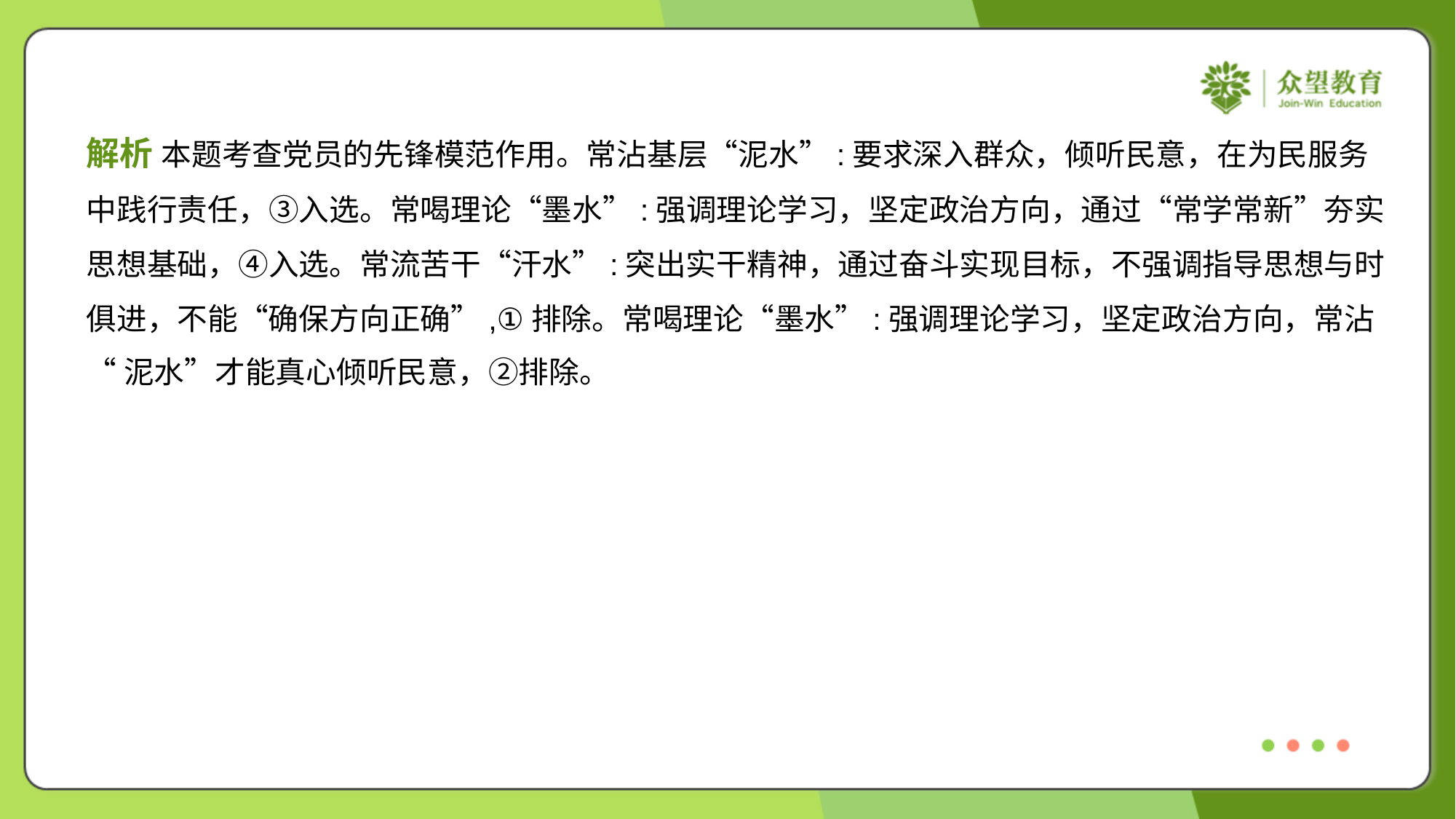

解析 本题考查党员的先锋模范作用。常沾基层“泥水”:要求深入群众，倾听民意，在为民服务
中践行责任，③入选。常喝理论“墨水”:强调理论学习，坚定政治方向，通过“常学常新”夯实
思想基础，④入选。常流苦干“汗水”:突出实干精神，通过奋斗实现目标，不强调指导思想与时
俱进，不能“确保方向正确”,①排除。常喝理论“墨水”:强调理论学习，坚定政治方向，常沾
“泥水”才能真心倾听民意，②排除。